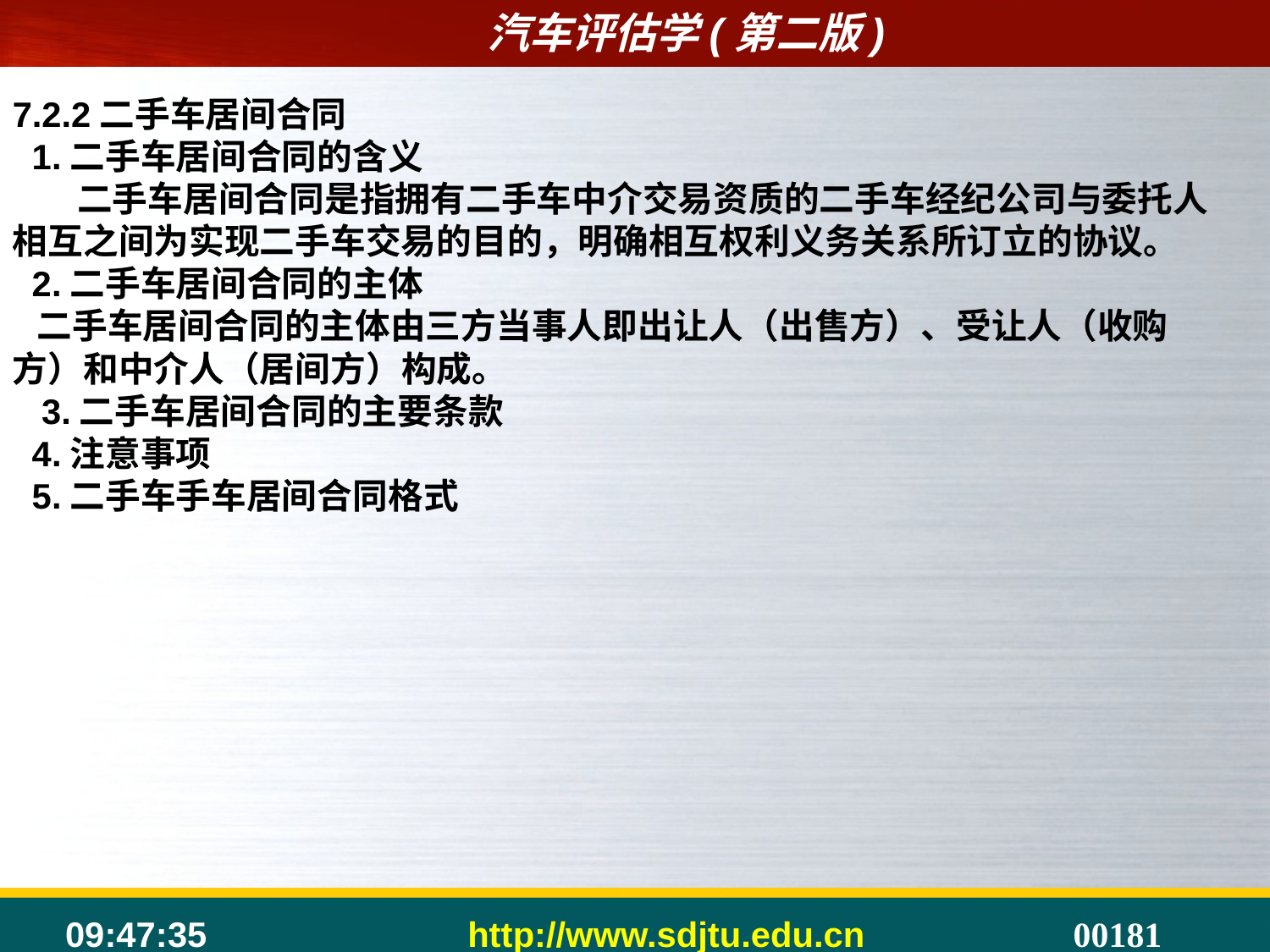

7.2.2二手车居间合同
  1.二手车居间合同的含义
       二手车居间合同是指拥有二手车中介交易资质的二手车经纪公司与委托人相互之间为实现二手车交易的目的，明确相互权利义务关系所订立的协议。
  2.二手车居间合同的主体
  二手车居间合同的主体由三方当事人即出让人（出售方）、受让人（收购方）和中介人（居间方）构成。
   3.二手车居间合同的主要条款
  4.注意事项
  5.二手车手车居间合同格式